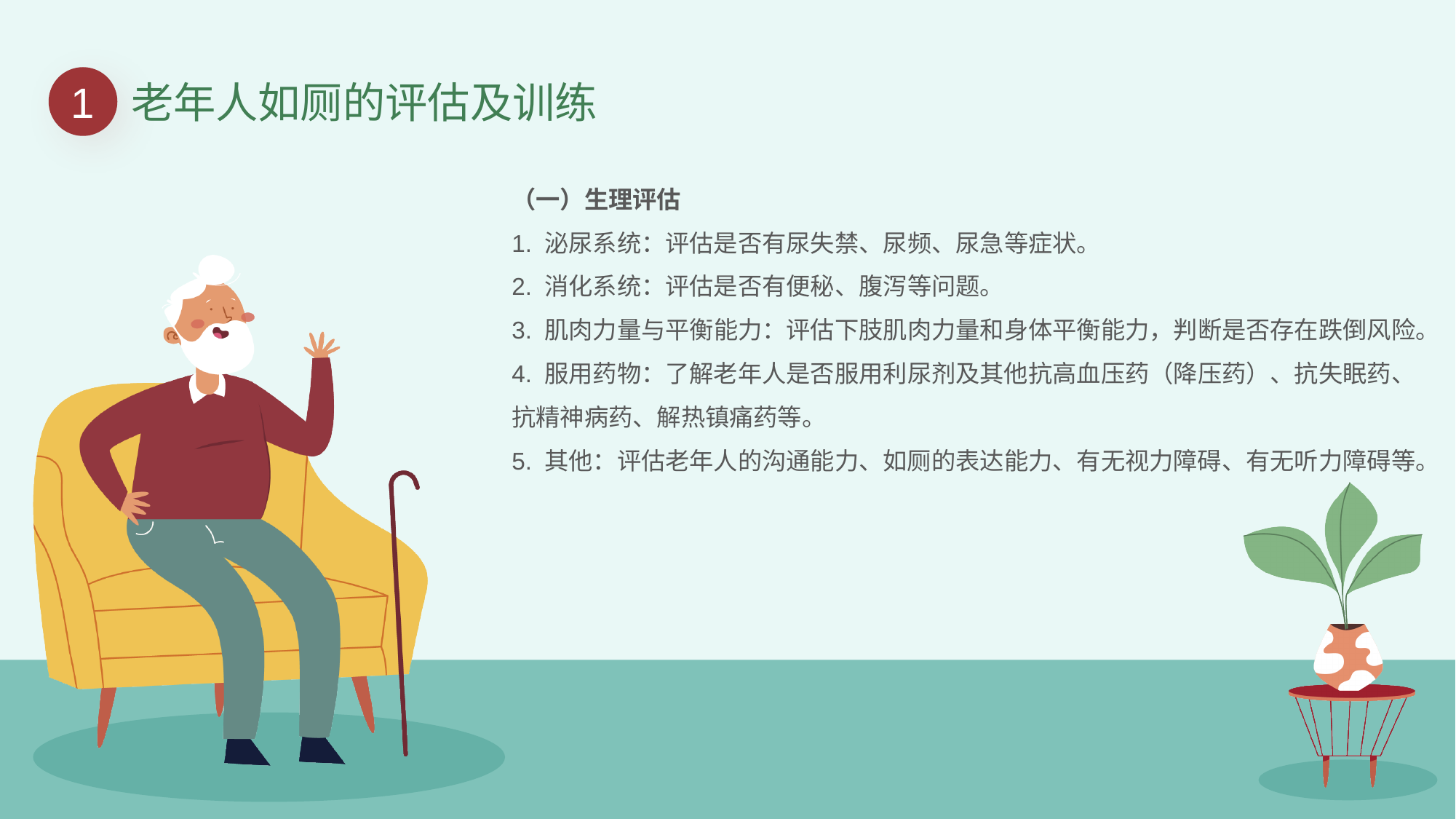

1
老年人如厕的评估及训练
（一）生理评估
1. 泌尿系统：评估是否有尿失禁、尿频、尿急等症状。
2. 消化系统：评估是否有便秘、腹泻等问题。
3. 肌肉力量与平衡能力：评估下肢肌肉力量和身体平衡能力，判断是否存在跌倒风险。
4. 服用药物：了解老年人是否服用利尿剂及其他抗高血压药（降压药）、抗失眠药、抗精神病药、解热镇痛药等。
5. 其他：评估老年人的沟通能力、如厕的表达能力、有无视力障碍、有无听力障碍等。